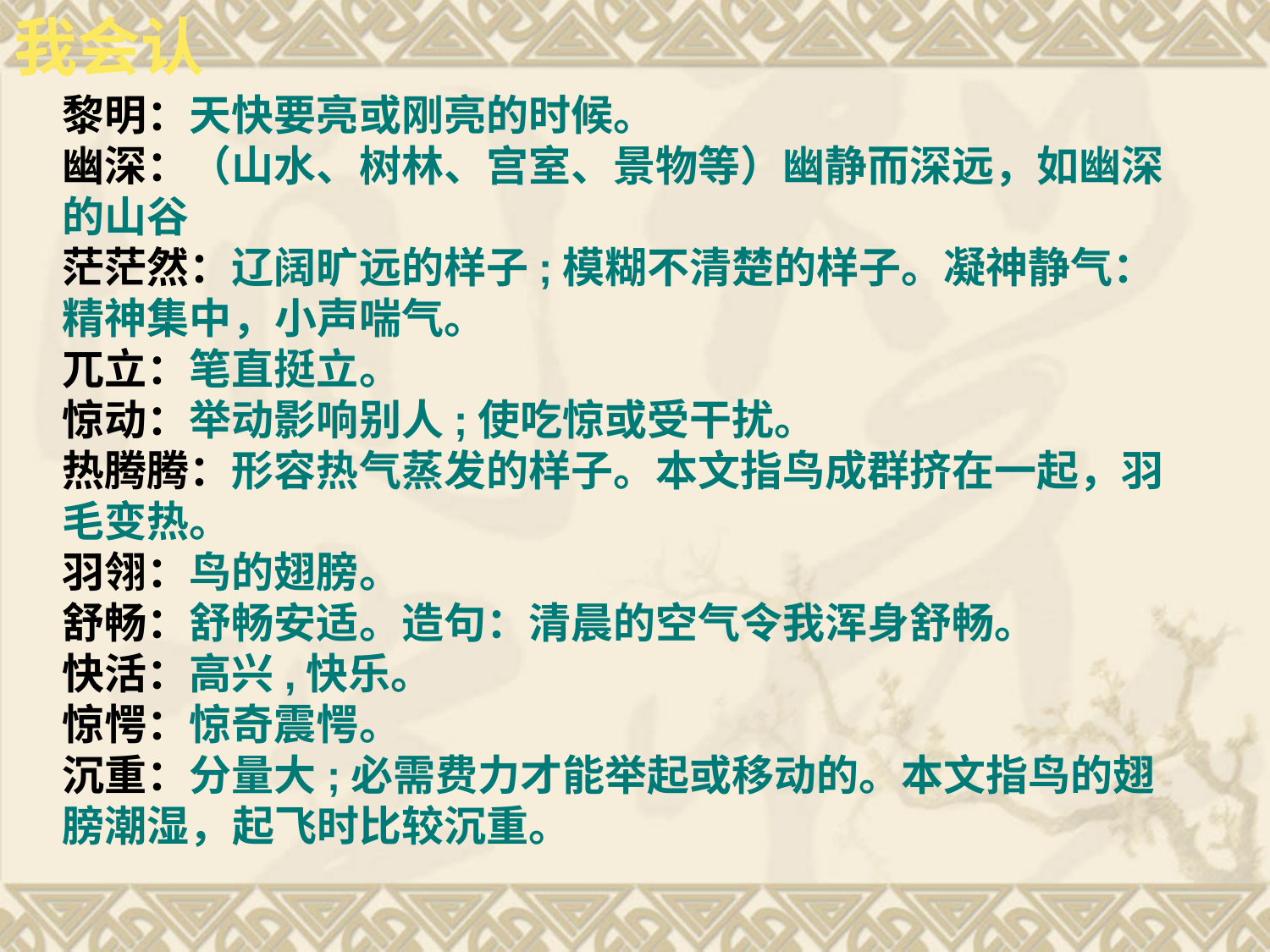

我会认
黎明：天快要亮或刚亮的时候。
幽深：（山水、树林、宫室、景物等）幽静而深远，如幽深的山谷
茫茫然：辽阔旷远的样子;模糊不清楚的样子。凝神静气：精神集中，小声喘气。
兀立：笔直挺立。
惊动：举动影响别人;使吃惊或受干扰。
热腾腾：形容热气蒸发的样子。本文指鸟成群挤在一起，羽毛变热。
羽翎：鸟的翅膀。
舒畅：舒畅安适。造句：清晨的空气令我浑身舒畅。
快活：高兴,快乐。
惊愕：惊奇震愕。
沉重：分量大;必需费力才能举起或移动的。本文指鸟的翅膀潮湿，起飞时比较沉重。